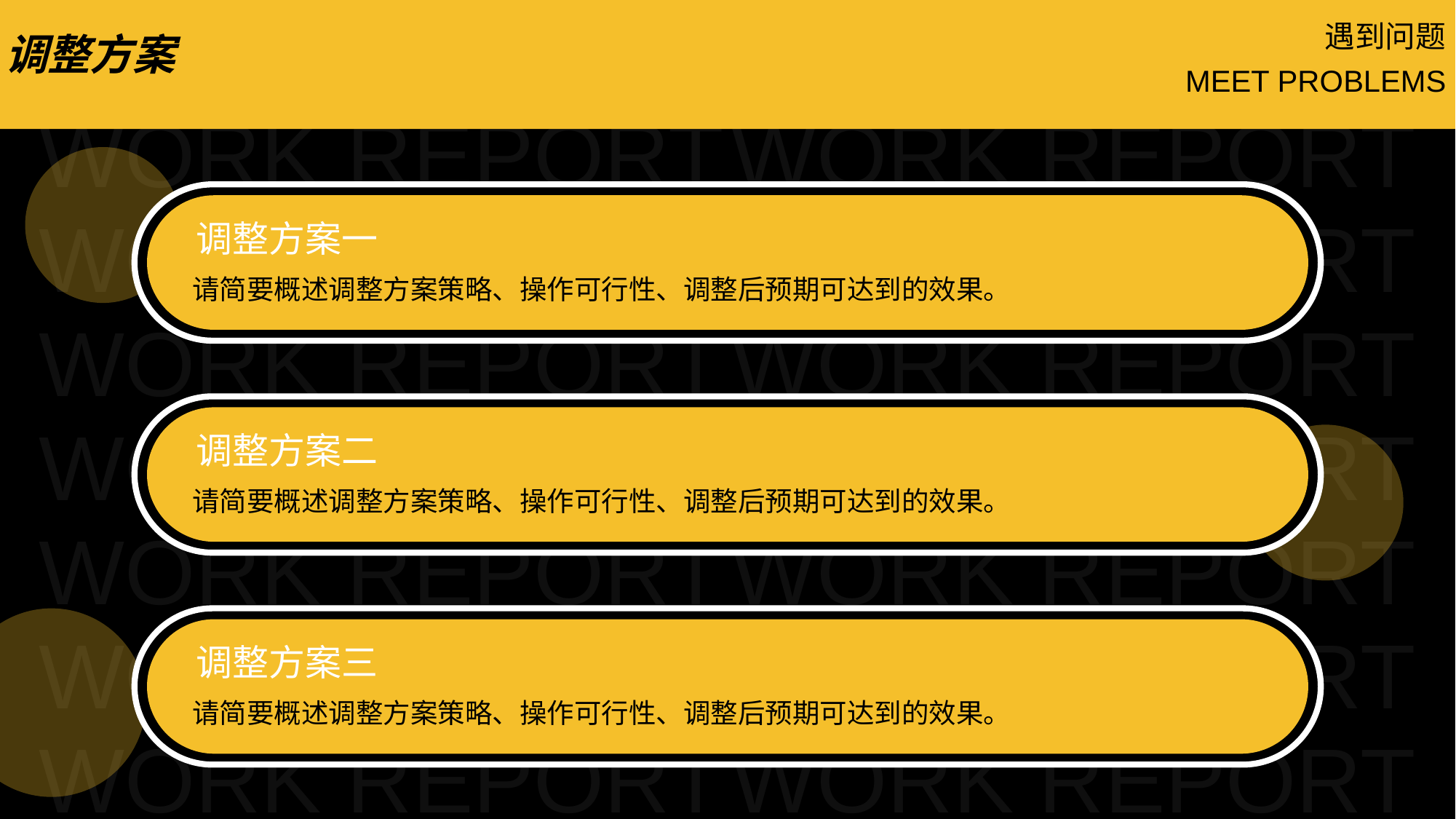

遇到问题
调整方案
MEET PROBLEMS

调整方案一
请简要概述调整方案策略、操作可行性、调整后预期可达到的效果。

调整方案二
请简要概述调整方案策略、操作可行性、调整后预期可达到的效果。

调整方案三
请简要概述调整方案策略、操作可行性、调整后预期可达到的效果。